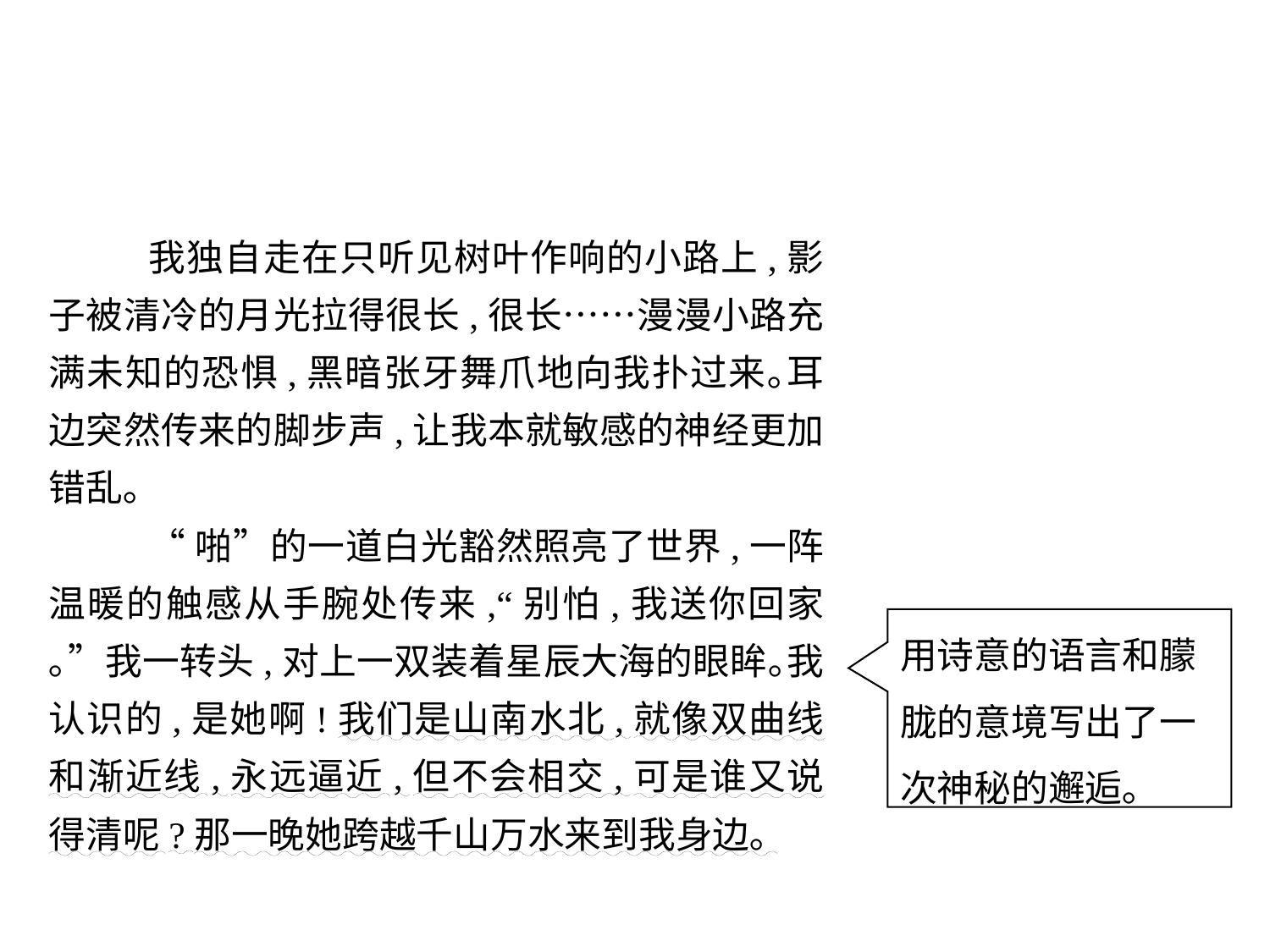

我独自走在只听见树叶作响的小路上,影子被清冷的月光拉得很长,很长……漫漫小路充满未知的恐惧,黑暗张牙舞爪地向我扑过来｡耳边突然传来的脚步声,让我本就敏感的神经更加错乱｡
“啪”的一道白光豁然照亮了世界,一阵温暖的触感从手腕处传来,“别怕,我送你回家｡”我一转头,对上一双装着星辰大海的眼眸｡我认识的,是她啊!我们是山南水北,就像双曲线和渐近线,永远逼近,但不会相交,可是谁又说得清呢?那一晚她跨越千山万水来到我身边｡
用诗意的语言和朦胧的意境写出了一次神秘的邂逅｡